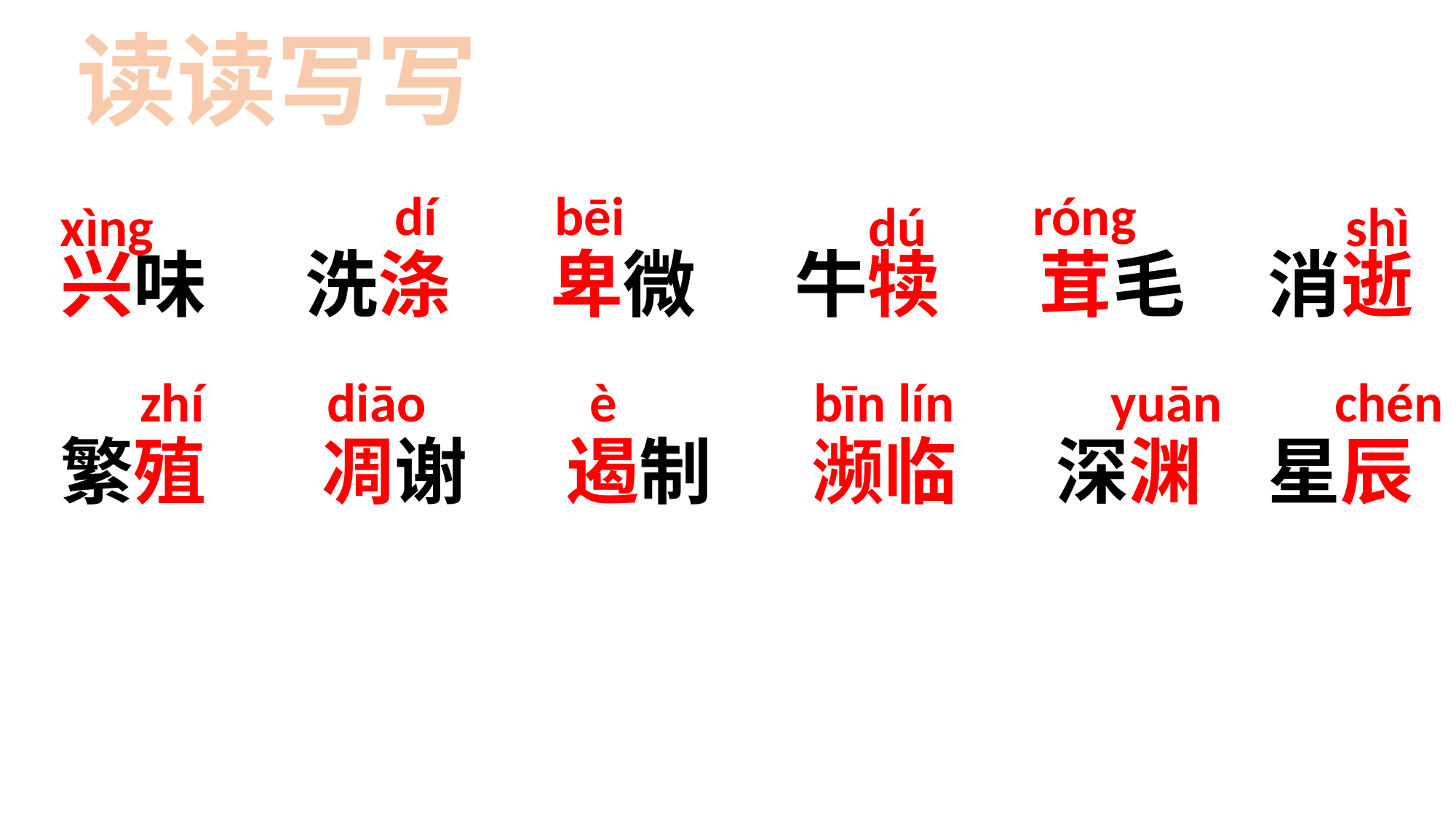

读读写写
dí
bēi
róng
xìng
dú
shì
兴味      洗涤      卑微      牛犊      茸毛     消逝

繁殖       凋谢      遏制      濒临      深渊    星辰
zhí
diāo
è
bīn lín
 yuān
chén